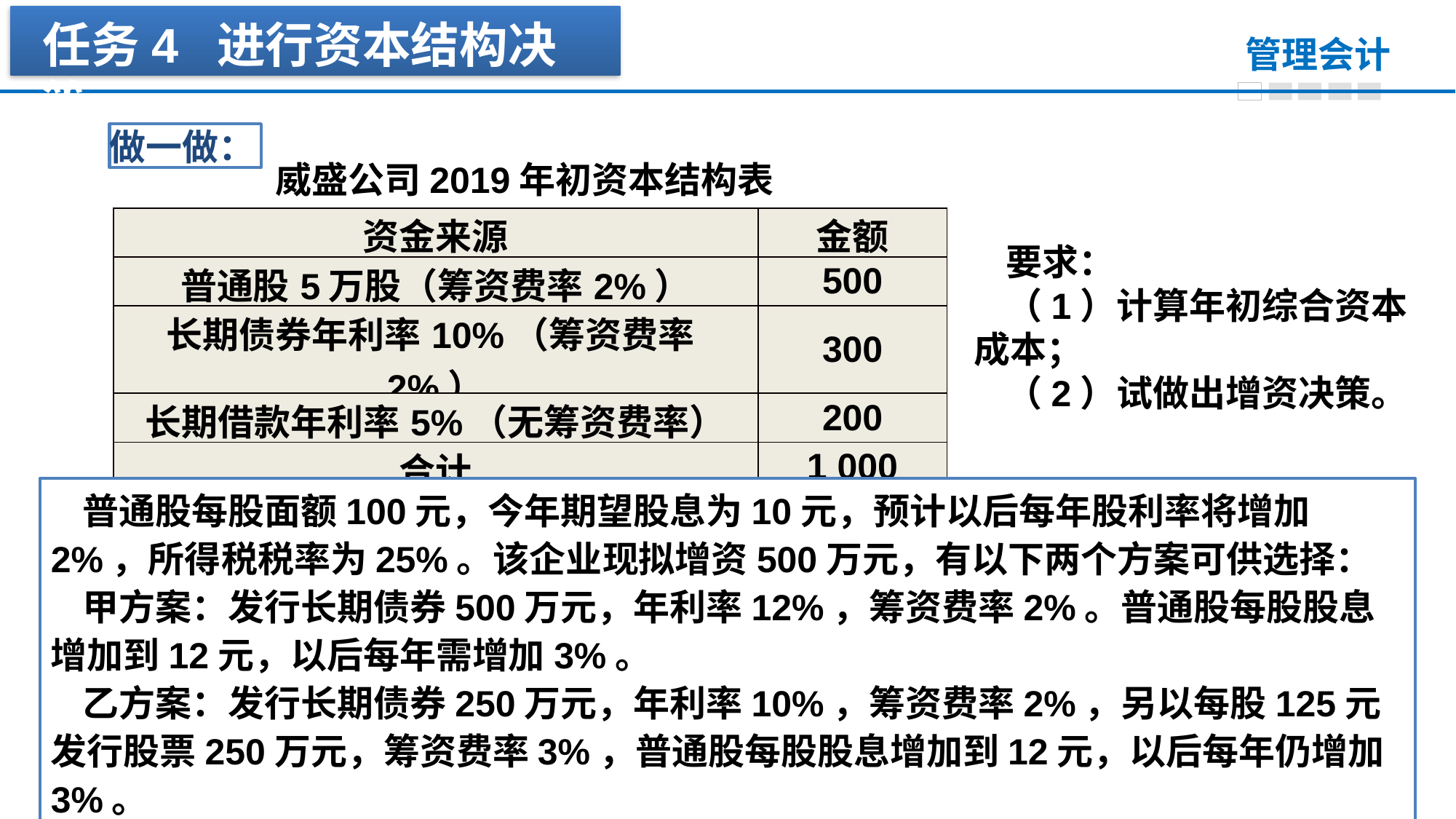

任务4  进行资本结构决策
做一做：
威盛公司2019年初资本结构表
| 资金来源 | 金额 |
| --- | --- |
| 普通股5万股（筹资费率2%） | 500 |
| 长期债券年利率10%（筹资费率2%） | 300 |
| 长期借款年利率5%（无筹资费率） | 200 |
| 合计 | 1 000 |
要求：
（1）计算年初综合资本成本；
（2）试做出增资决策。
普通股每股面额100元，今年期望股息为10元，预计以后每年股利率将增加2%，所得税税率为25%。该企业现拟增资500万元，有以下两个方案可供选择：
甲方案：发行长期债券500万元，年利率12%，筹资费率2%。普通股每股股息增加到12元，以后每年需增加3%。
乙方案：发行长期债券250万元，年利率10%，筹资费率2%，另以每股125元发行股票250万元，筹资费率3%，普通股每股股息增加到12元，以后每年仍增加3%。